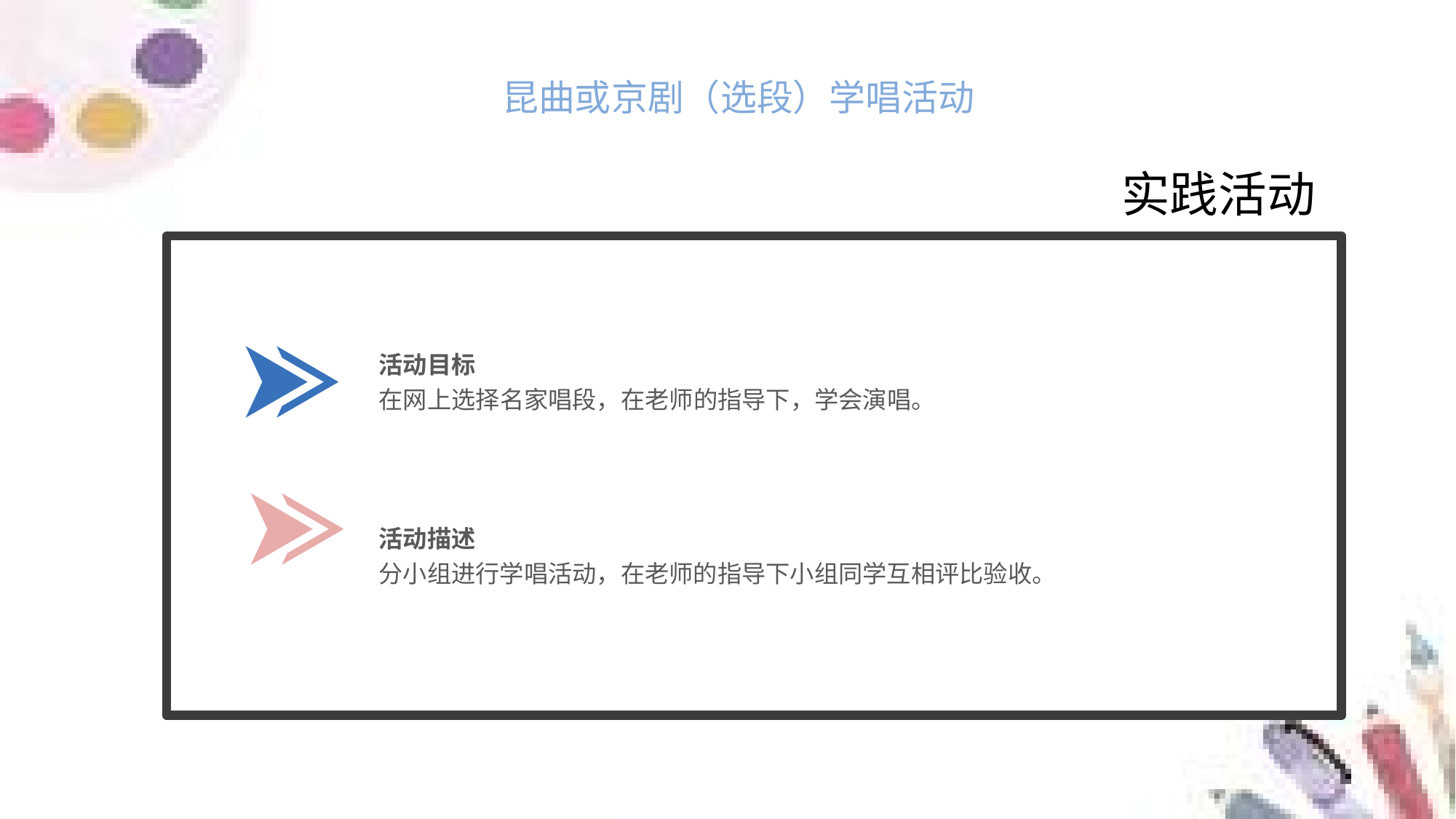

昆曲或京剧（选段）学唱活动
实践活动

活动目标
在网上选择名家唱段，在老师的指导下，学会演唱。

活动描述
分小组进行学唱活动，在老师的指导下小组同学互相评比验收。